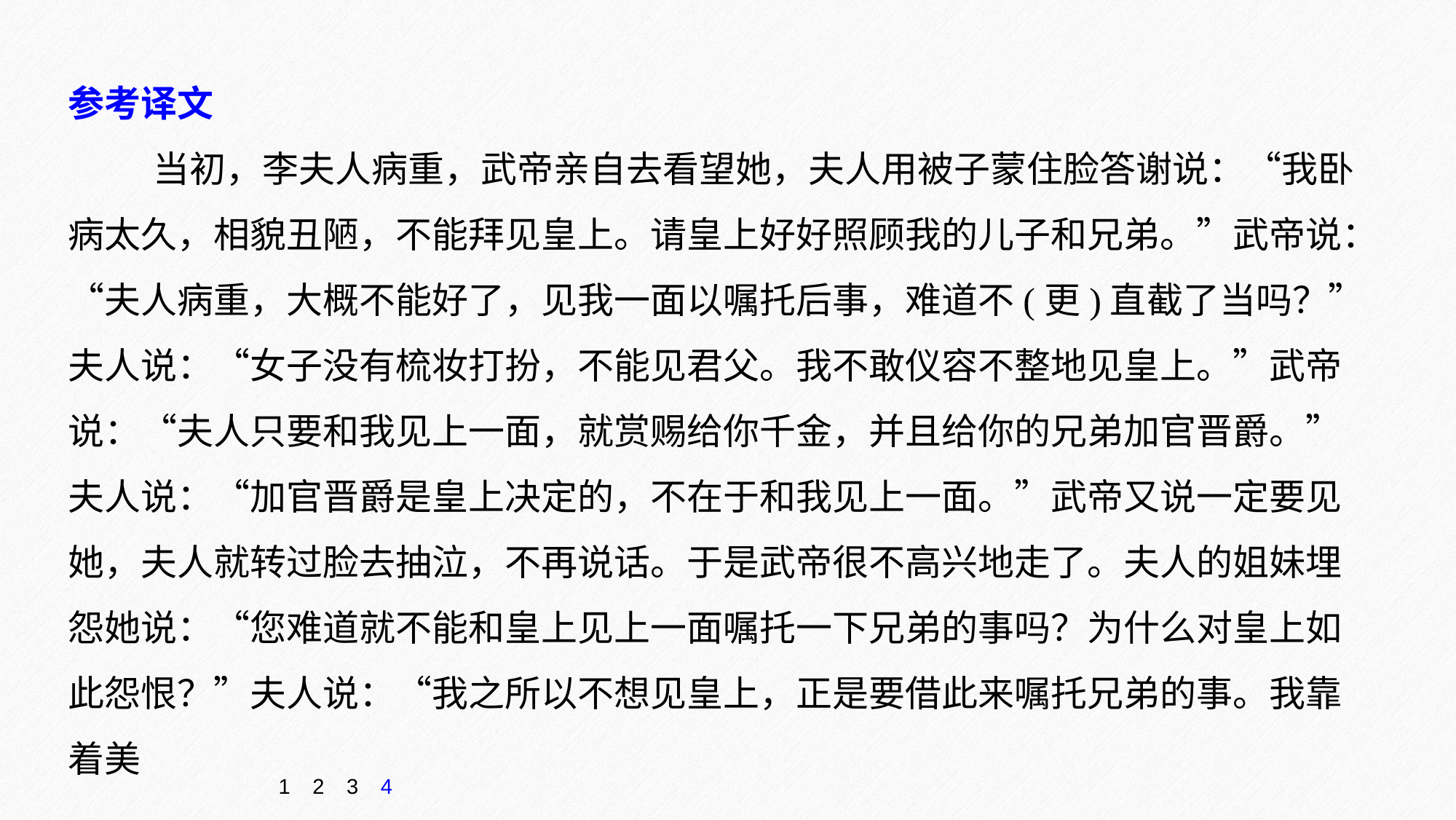

参考译文
当初，李夫人病重，武帝亲自去看望她，夫人用被子蒙住脸答谢说：“我卧病太久，相貌丑陋，不能拜见皇上。请皇上好好照顾我的儿子和兄弟。”武帝说：“夫人病重，大概不能好了，见我一面以嘱托后事，难道不(更)直截了当吗？”夫人说：“女子没有梳妆打扮，不能见君父。我不敢仪容不整地见皇上。”武帝说：“夫人只要和我见上一面，就赏赐给你千金，并且给你的兄弟加官晋爵。”夫人说：“加官晋爵是皇上决定的，不在于和我见上一面。”武帝又说一定要见她，夫人就转过脸去抽泣，不再说话。于是武帝很不高兴地走了。夫人的姐妹埋怨她说：“您难道就不能和皇上见上一面嘱托一下兄弟的事吗？为什么对皇上如此怨恨？”夫人说：“我之所以不想见皇上，正是要借此来嘱托兄弟的事。我靠着美
1
2
3
4